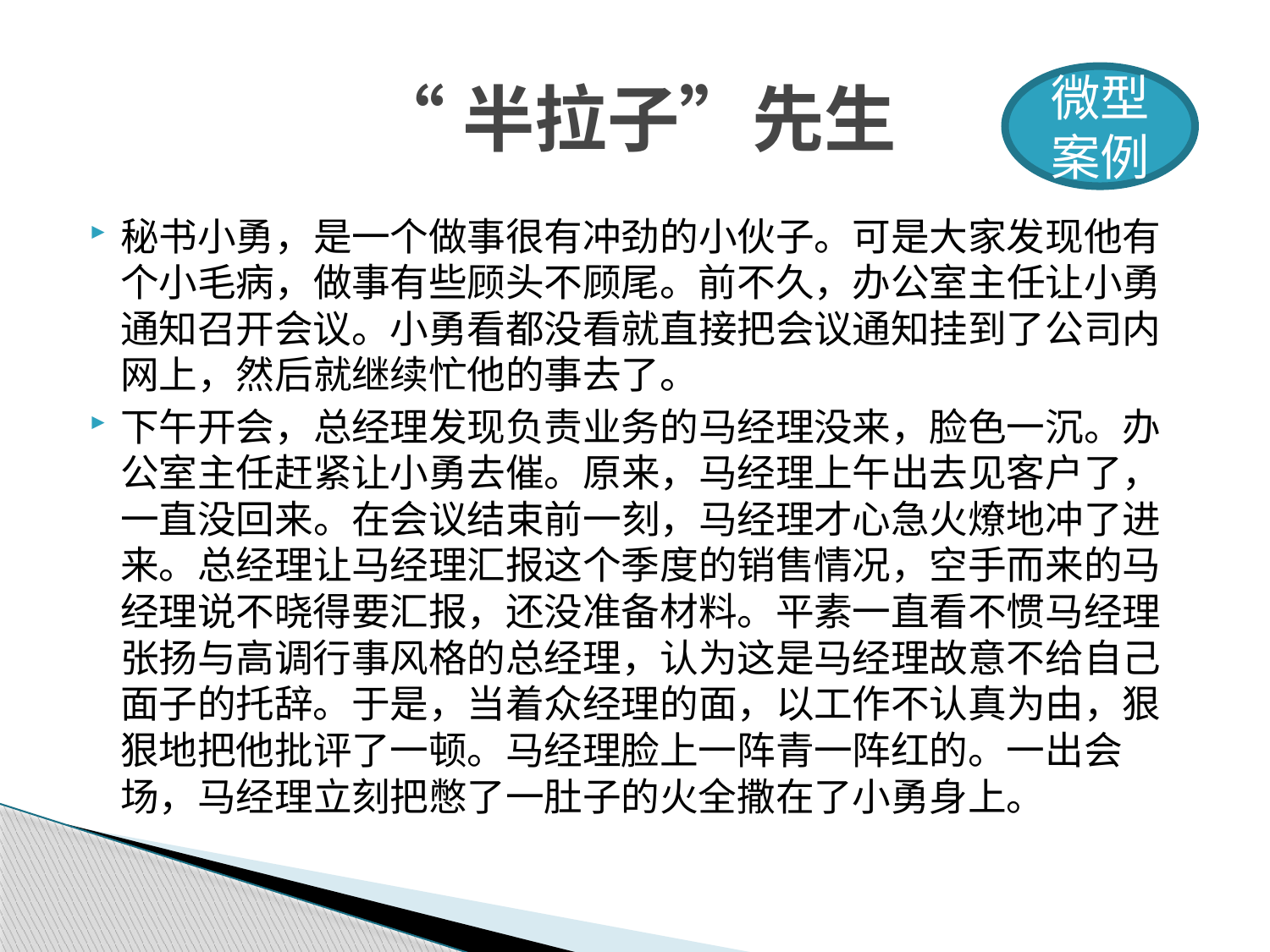

# “半拉子”先生
微型案例
秘书小勇，是一个做事很有冲劲的小伙子。可是大家发现他有个小毛病，做事有些顾头不顾尾。前不久，办公室主任让小勇通知召开会议。小勇看都没看就直接把会议通知挂到了公司内网上，然后就继续忙他的事去了。
下午开会，总经理发现负责业务的马经理没来，脸色一沉。办公室主任赶紧让小勇去催。原来，马经理上午出去见客户了，一直没回来。在会议结束前一刻，马经理才心急火燎地冲了进来。总经理让马经理汇报这个季度的销售情况，空手而来的马经理说不晓得要汇报，还没准备材料。平素一直看不惯马经理张扬与高调行事风格的总经理，认为这是马经理故意不给自己面子的托辞。于是，当着众经理的面，以工作不认真为由，狠狠地把他批评了一顿。马经理脸上一阵青一阵红的。一出会场，马经理立刻把憋了一肚子的火全撒在了小勇身上。